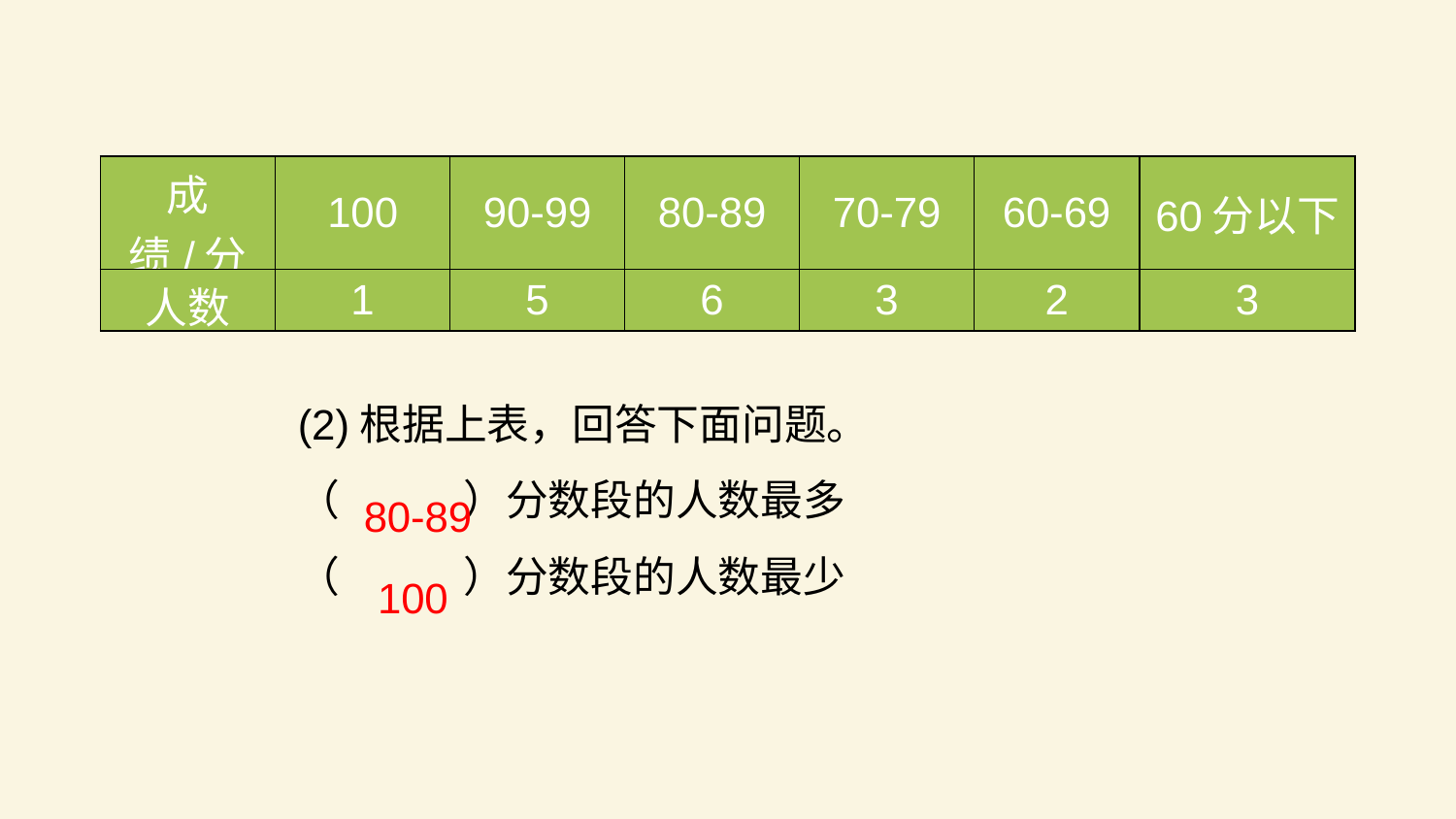

| 成绩/分 | 100 | 90-99 | 80-89 | 70-79 | 60-69 | 60分以下 |
| --- | --- | --- | --- | --- | --- | --- |
| 人数 | 1 | 5 | 6 | 3 | 2 | 3 |

(2)根据上表，回答下面问题。
（             ）分数段的人数最多
（             ）分数段的人数最少
80-89
100